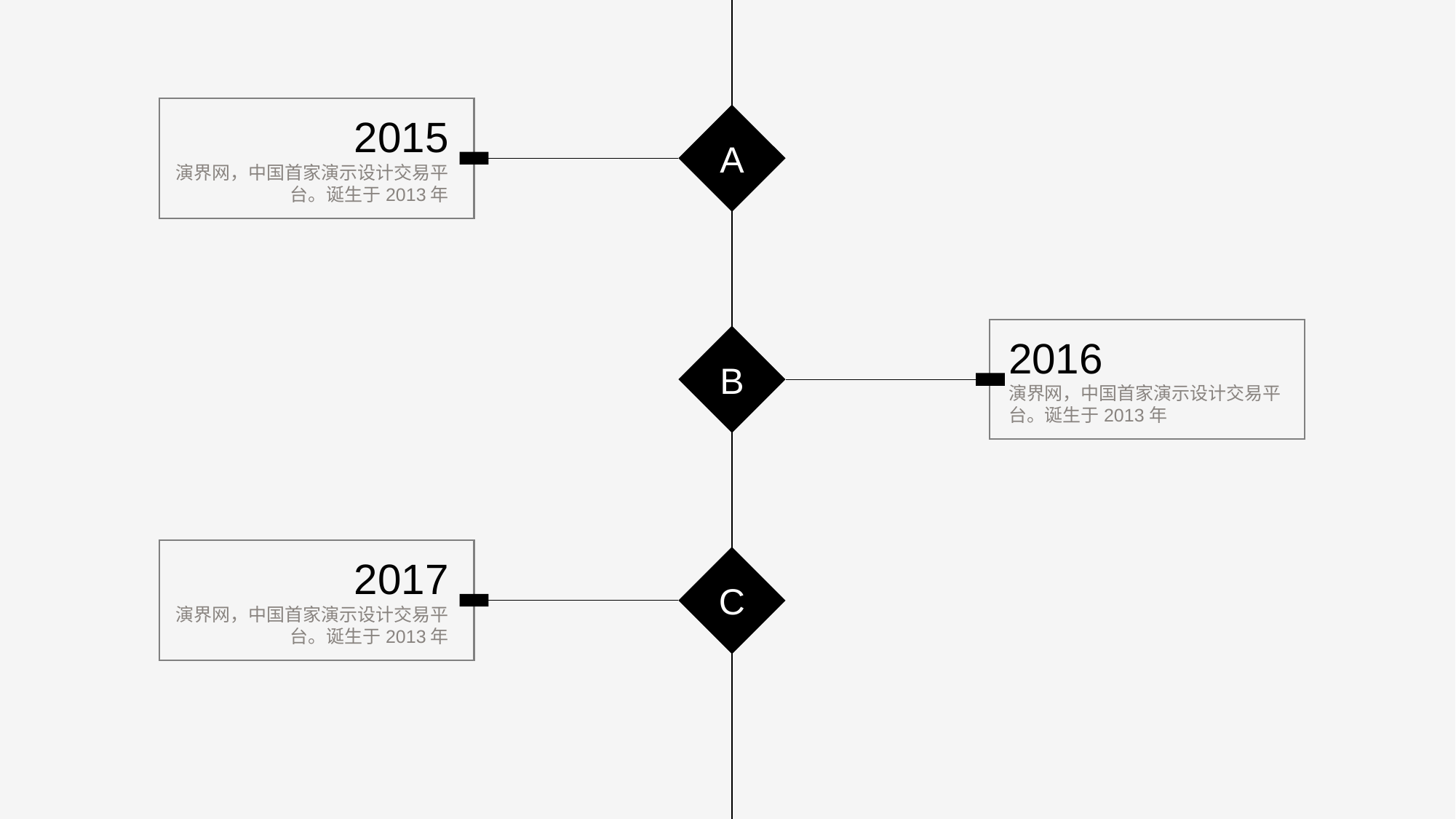

2015
演界网，中国首家演示设计交易平台。诞生于2013年
A

B
2016
演界网，中国首家演示设计交易平台。诞生于2013年

2017
演界网，中国首家演示设计交易平台。诞生于2013年
C